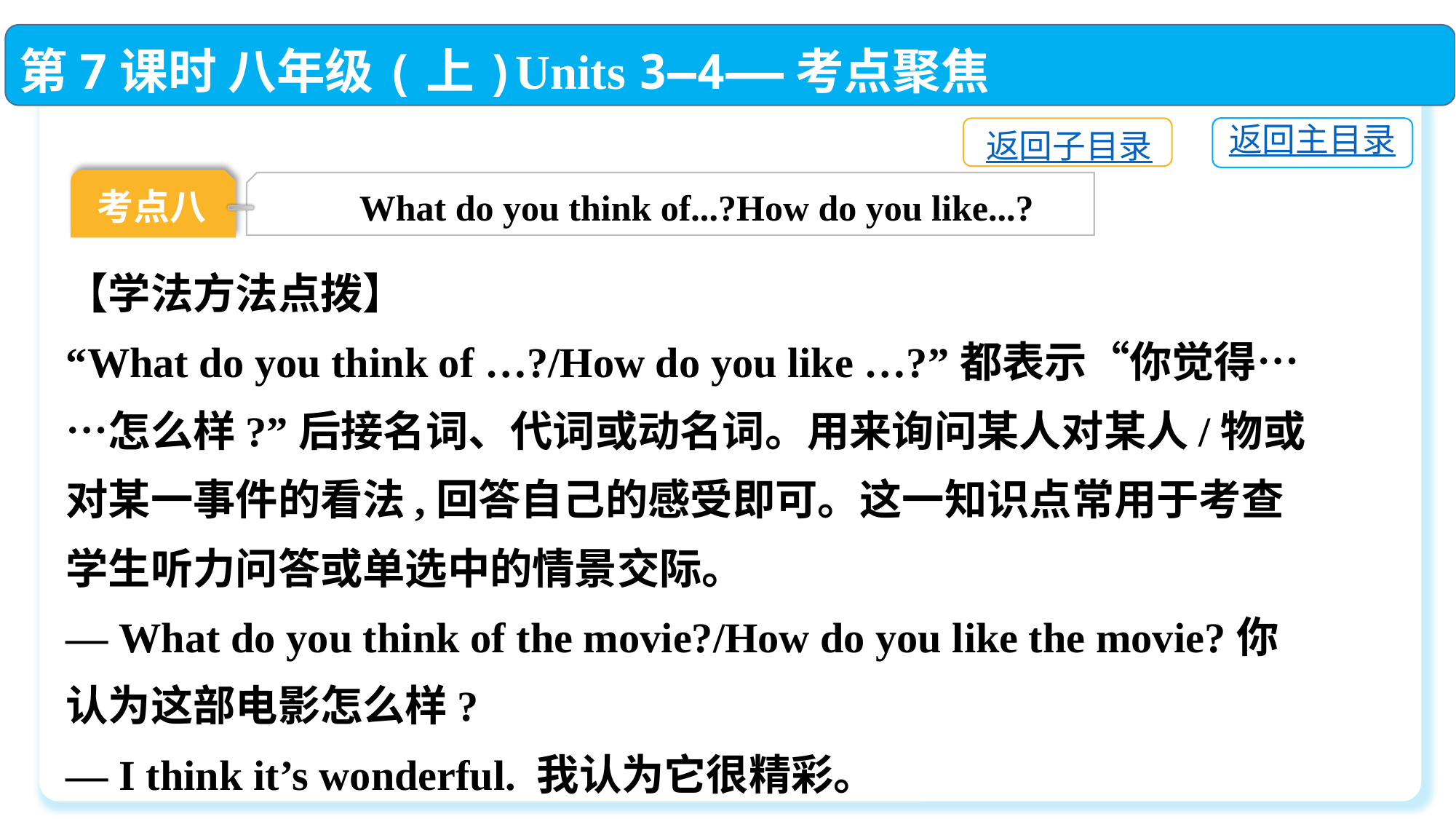

第7课时 八年级(上)Units 3—4——考点聚焦

返回主目录

返回子目录
考点八
What do you think of...?How do you like...?

【学法方法点拨】
“What do you think of …?/How do you like …?”都表示“你觉得……怎么样?”后接名词、代词或动名词。用来询问某人对某人/物或对某一事件的看法,回答自己的感受即可。这一知识点常用于考查学生听力问答或单选中的情景交际。
— What do you think of the movie?/How do you like the movie?你认为这部电影怎么样?
— I think it’s wonderful. 我认为它很精彩。